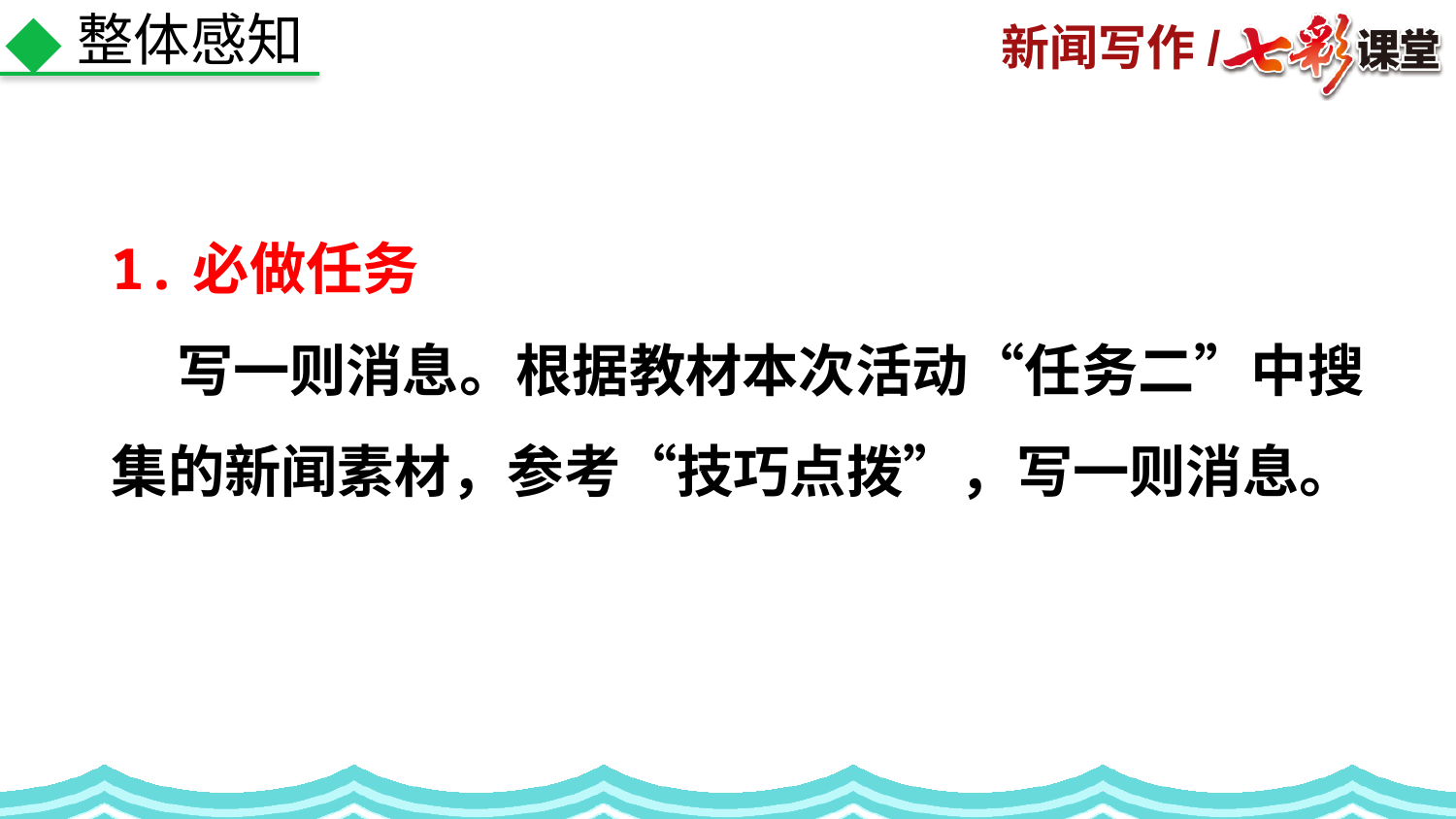

整体感知

1.必做任务
    写一则消息。根据教材本次活动“任务二”中搜集的新闻素材，参考“技巧点拨”，写一则消息。